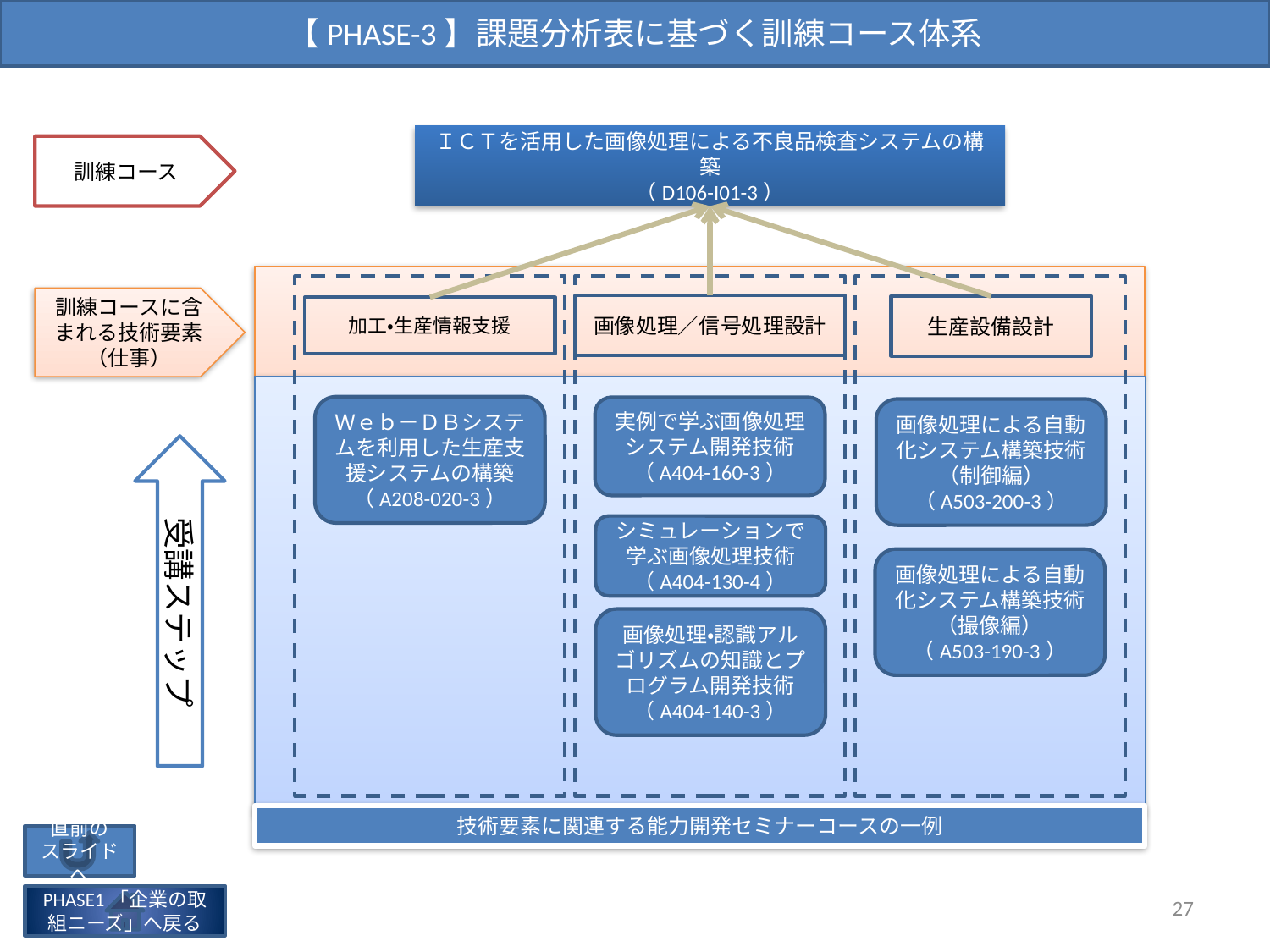

【PHASE-3】課題分析表に基づく訓練コース体系
ＩＣＴを活用した画像処理による不良品検査システムの構築
（D106-I01-3）
訓練コース

訓練コースに含まれる技術要素
（仕事）
画像処理／信号処理設計
生産設備設計
加工・生産情報支援

Ｗｅｂ－ＤＢシステムを利用した生産支援システムの構築（A208-020-3）
実例で学ぶ画像処理システム開発技術（A404-160-3）
画像処理による自動化システム構築技術（制御編）
（A503-200-3）
受講ステップ
シミュレーションで学ぶ画像処理技術（A404-130-4）
画像処理による自動化システム構築技術（撮像編）
（A503-190-3）
画像処理・認識アルゴリズムの知識とプログラム開発技術（A404-140-3）
技術要素に関連する能力開発セミナーコースの一例
直前の
スライドへ
27
PHASE1「企業の取組ニーズ」へ戻る